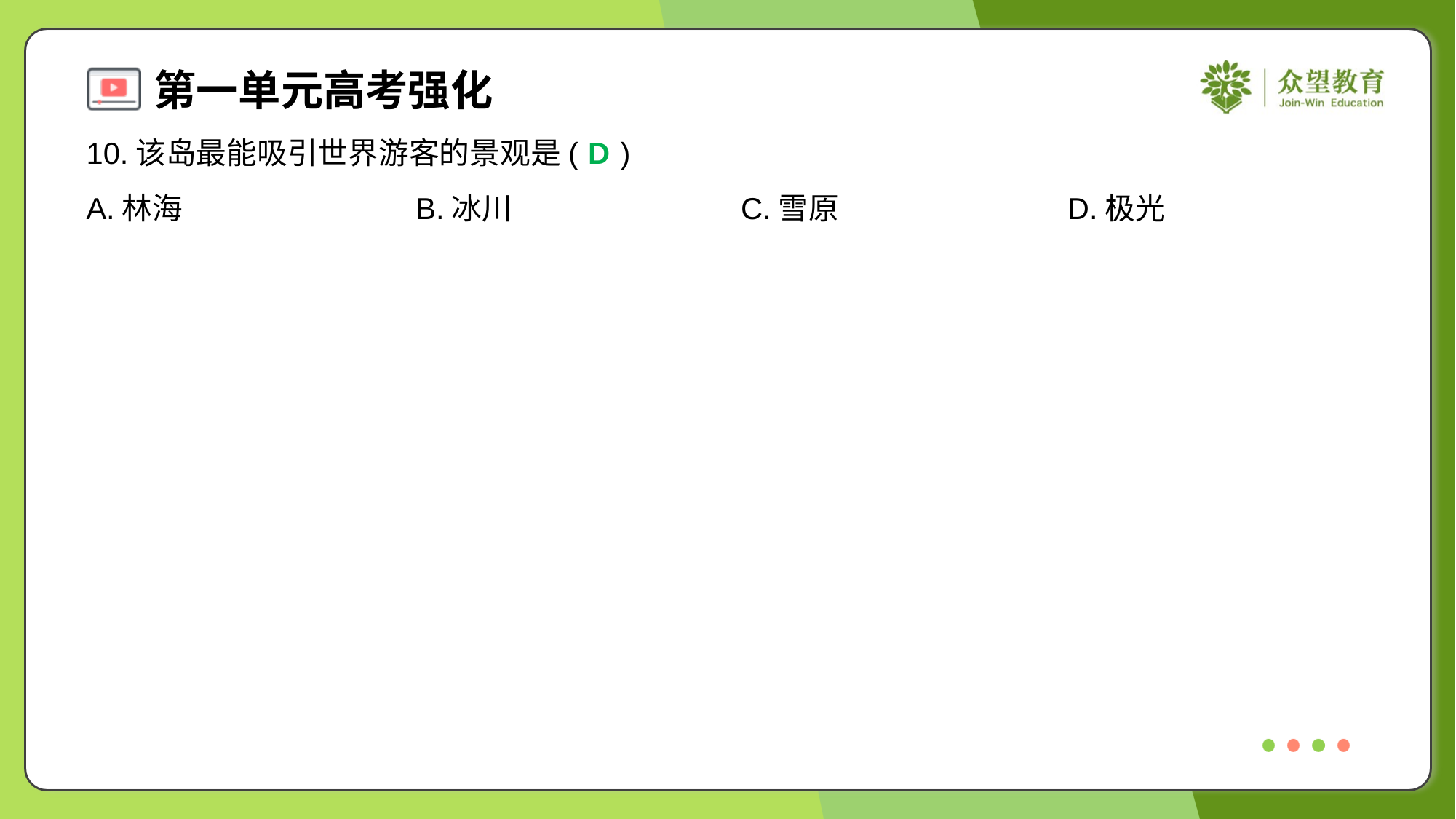

10.该岛最能吸引世界游客的景观是(     )
D
A.林海	B.冰川	C.雪原	D.极光